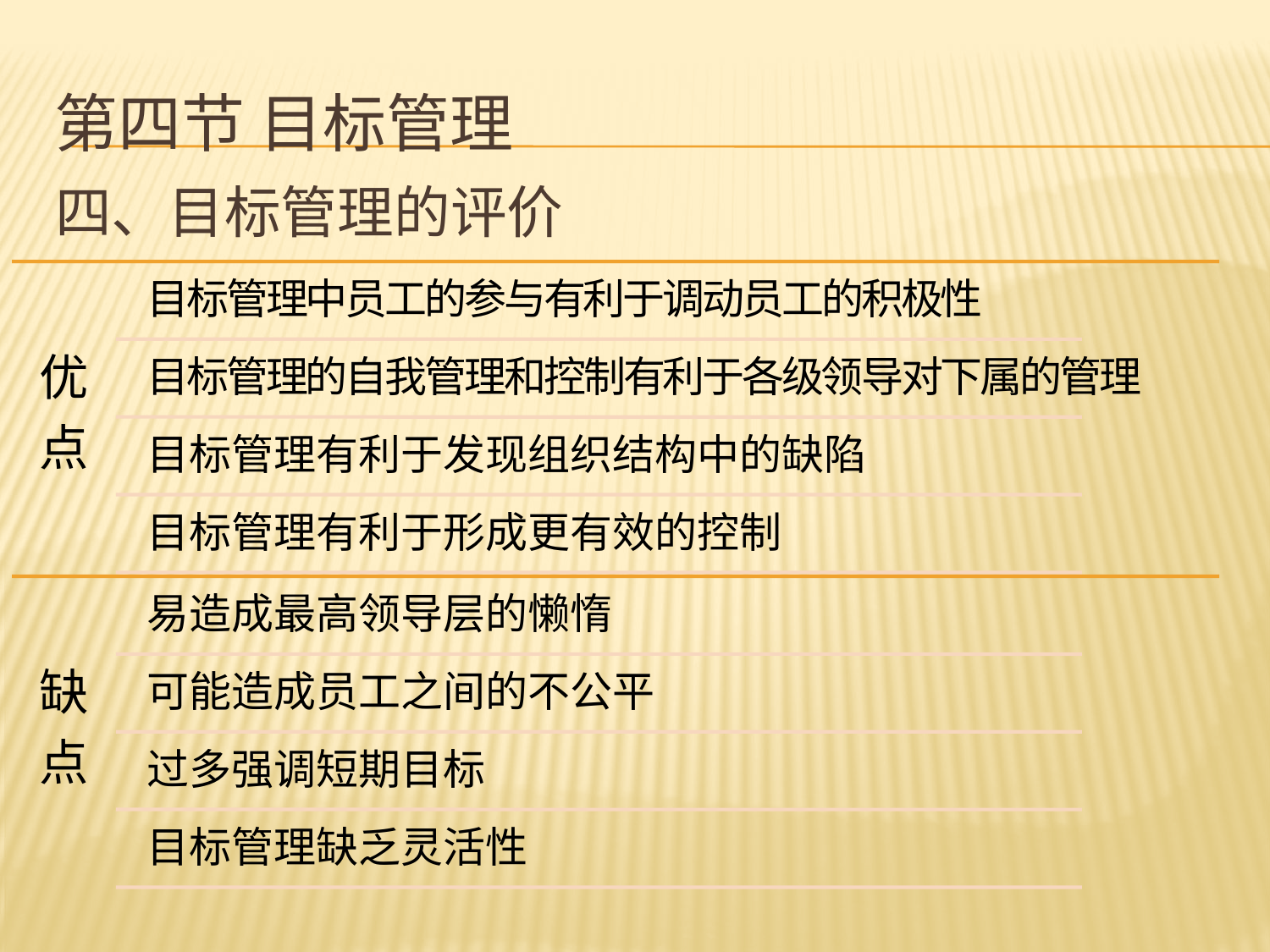

# 第四节 目标管理
四、目标管理的评价

优
点
目标管理中员工的参与有利于调动员工的积极性
目标管理的自我管理和控制有利于各级领导对下属的管理
目标管理有利于发现组织结构中的缺陷
目标管理有利于形成更有效的控制

缺
点
易造成最高领导层的懒惰
可能造成员工之间的不公平
过多强调短期目标
目标管理缺乏灵活性